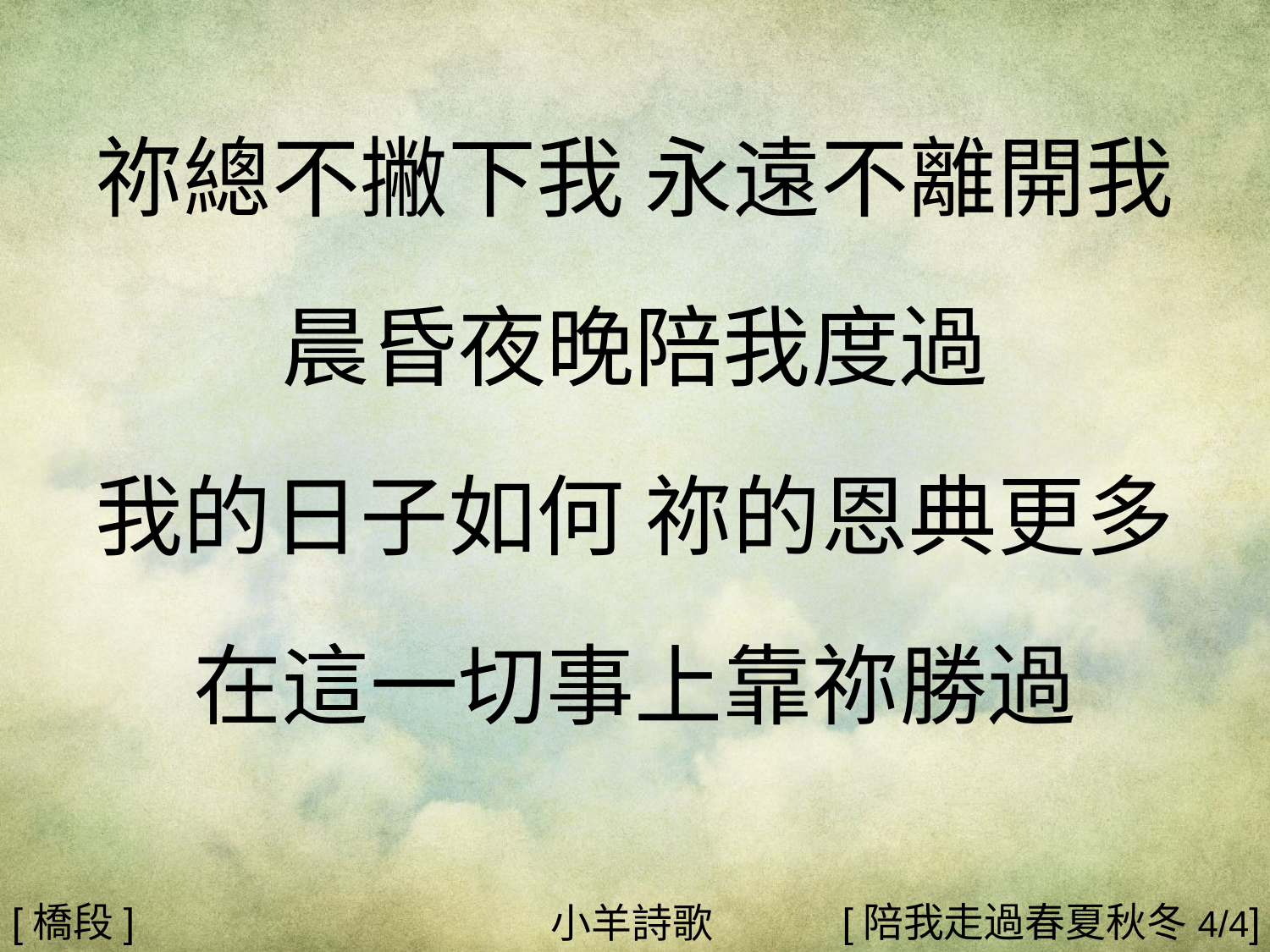

祢總不撇下我 永遠不離開我

晨昏夜晚陪我度過

我的日子如何 祢的恩典更多

在這一切事上靠祢勝過
#

[橋段]
[陪我走過春夏秋冬4/4]
小羊詩歌